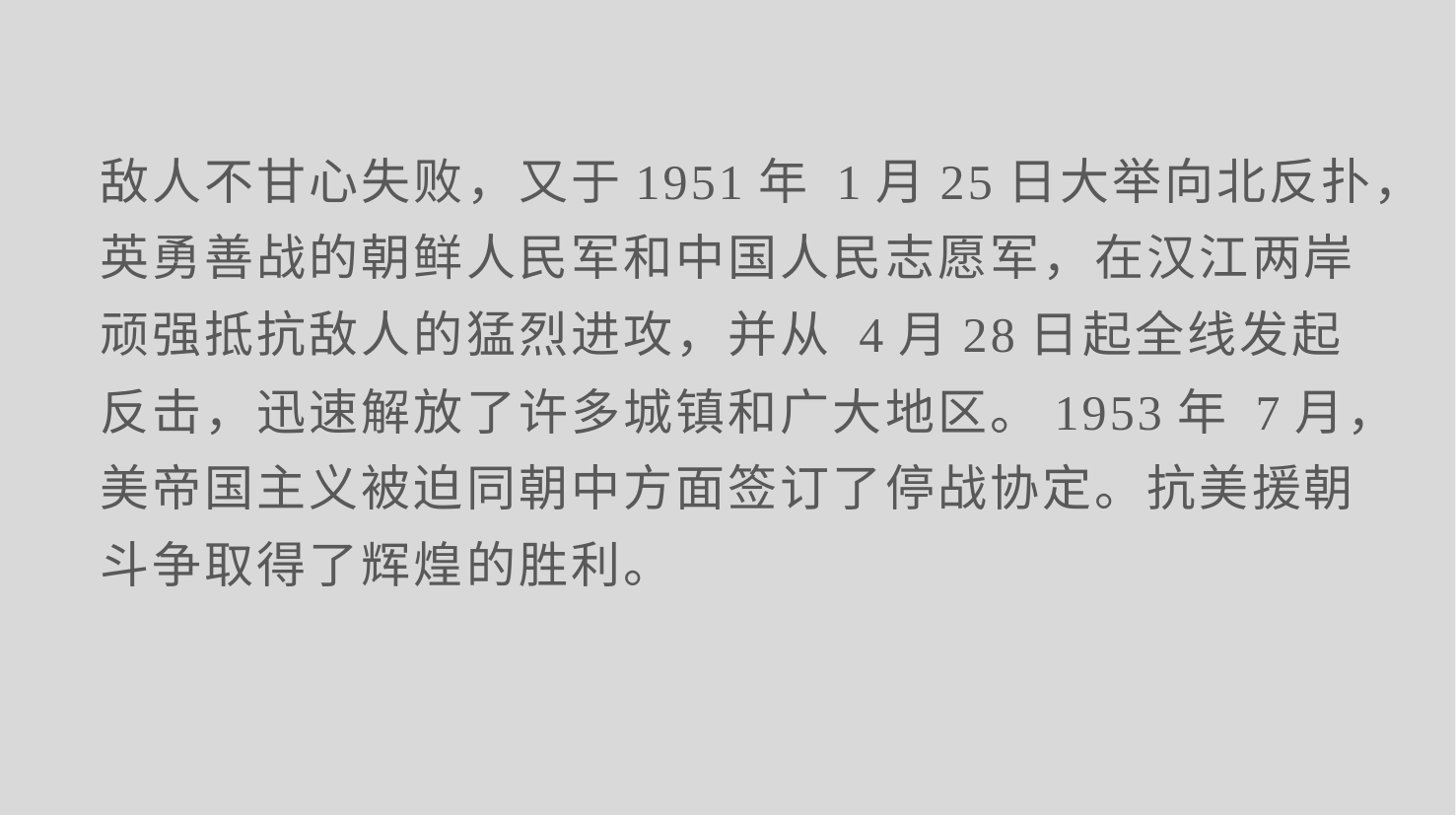

敌人不甘心失败，又于1951年 1月25日大举向北反扑，英勇善战的朝鲜人民军和中国人民志愿军，在汉江两岸顽强抵抗敌人的猛烈进攻，并从 4月28日起全线发起反击，迅速解放了许多城镇和广大地区。1953年 7月，美帝国主义被迫同朝中方面签订了停战协定。抗美援朝斗争取得了辉煌的胜利。